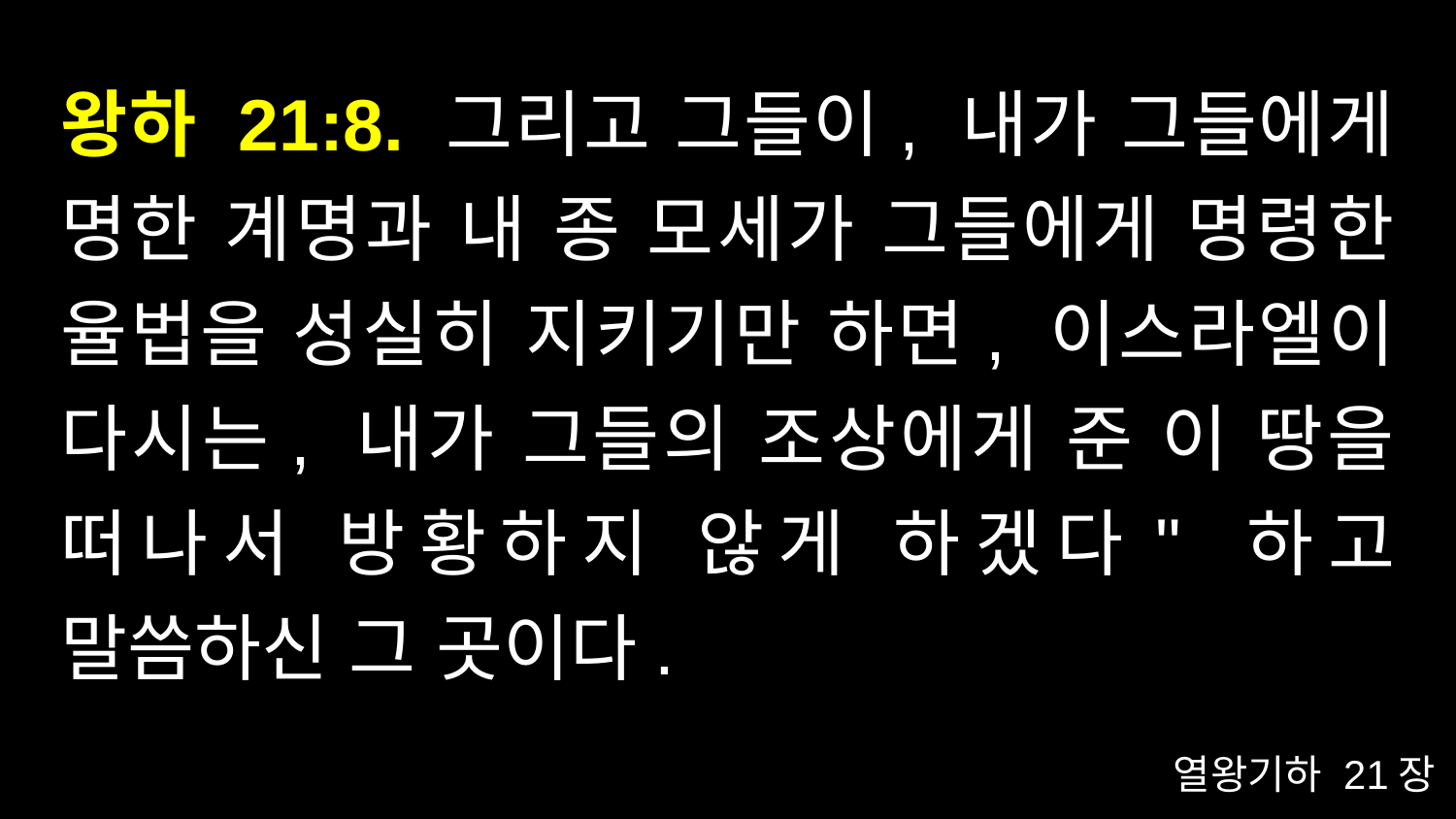

# 왕하 21:8. 그리고 그들이, 내가 그들에게 명한 계명과 내 종 모세가 그들에게 명령한 율법을 성실히 지키기만 하면, 이스라엘이 다시는, 내가 그들의 조상에게 준 이 땅을 떠나서 방황하지 않게 하겠다" 하고 말씀하신 그 곳이다.
열왕기하 21장